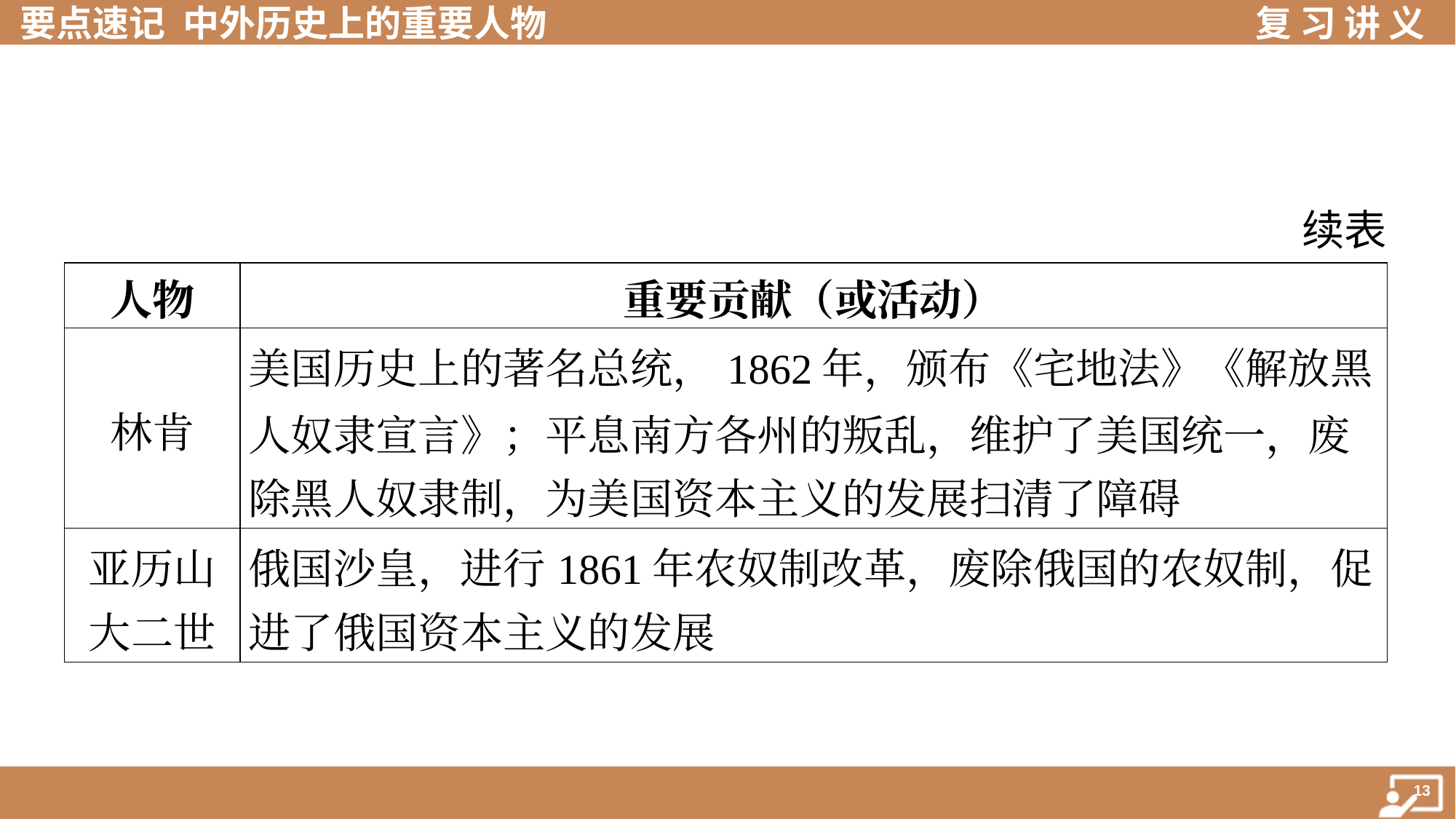

续表
| 人物 | 重要贡献（或活动） |
| --- | --- |
| 林肯 | 美国历史上的著名总统，1862年，颁布《宅地法》《解放黑 人奴隶宣言》；平息南方各州的叛乱，维护了美国统一，废 除黑人奴隶制，为美国资本主义的发展扫清了障碍 |
| 亚历山 大二世 | 俄国沙皇，进行1861年农奴制改革，废除俄国的农奴制，促 进了俄国资本主义的发展 |